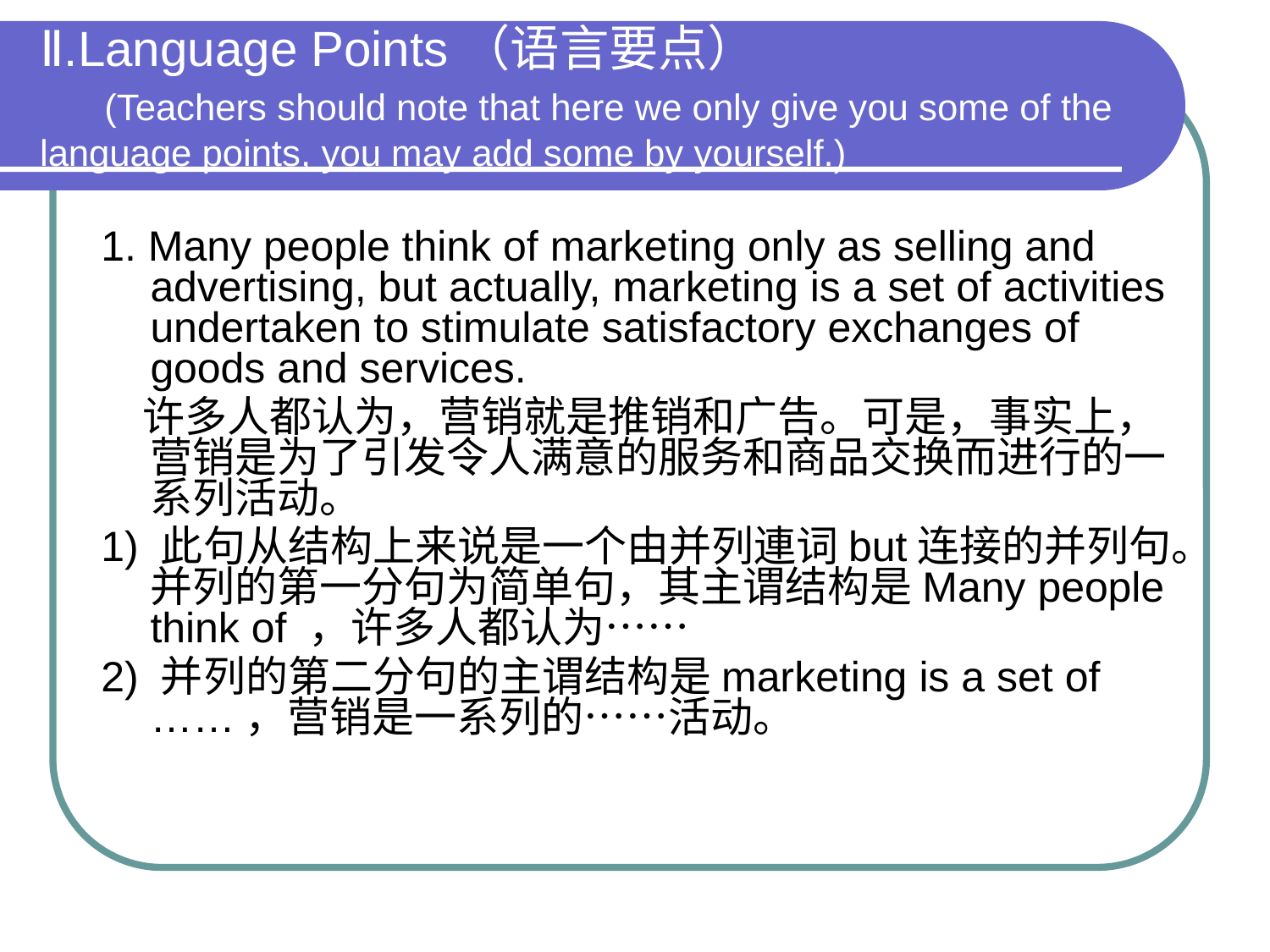

# Ⅱ.Language Points（语言要点） 　 (Teachers should note that here we only give you some of the language points, you may add some by yourself.)
   1. Many people think of marketing only as selling and advertising, but actually, marketing is a set of activities undertaken to stimulate satisfactory exchanges of goods and services.
       许多人都认为，营销就是推销和广告。可是，事实上，营销是为了引发令人满意的服务和商品交换而进行的一系列活动。
   1) 此句从结构上来说是一个由并列連词but连接的并列句。并列的第一分句为简单句，其主谓结构是Many people think of ，许多人都认为……
   2) 并列的第二分句的主谓结构是marketing is a set of ……，营销是一系列的……活动。